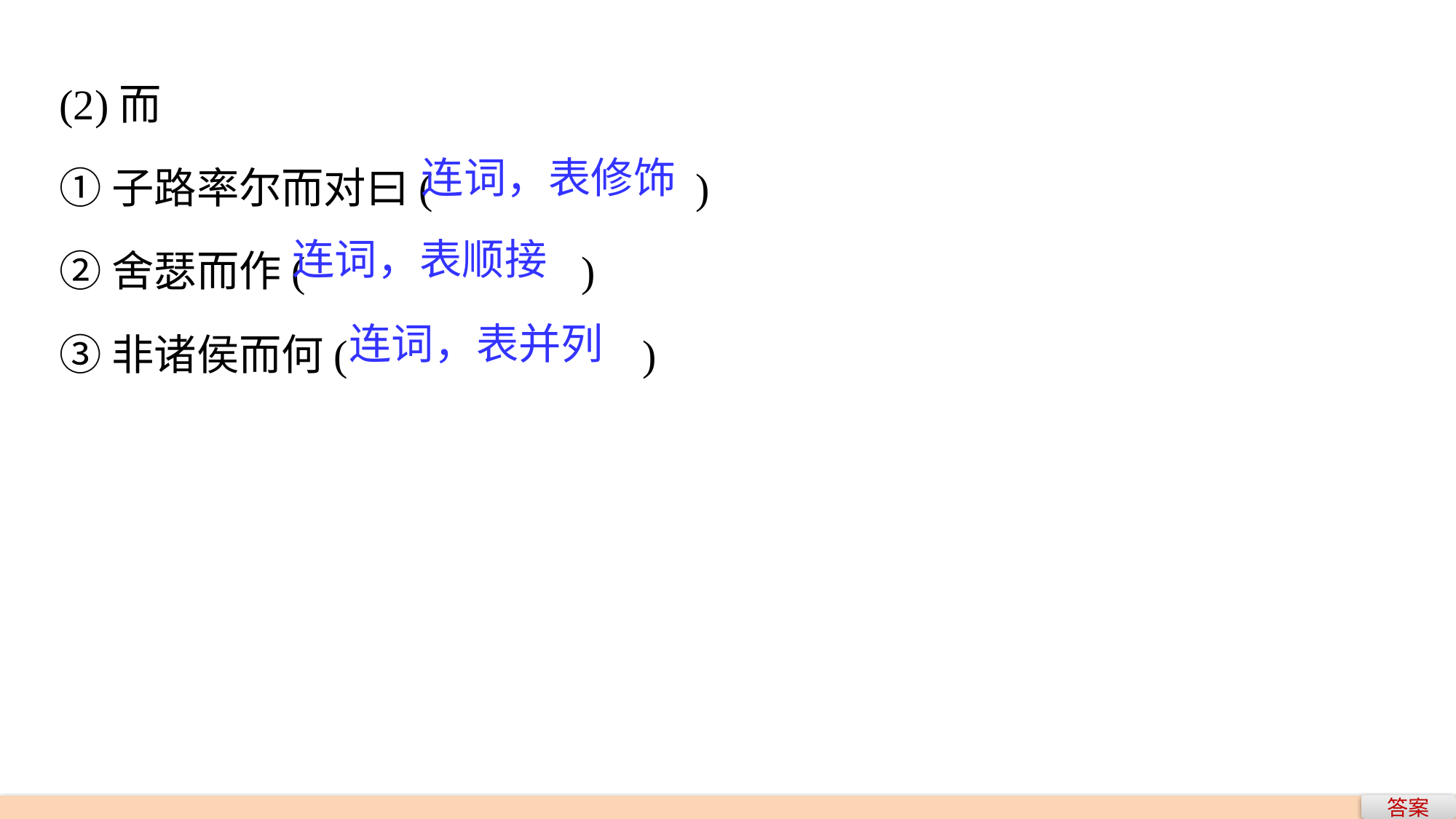

(2)而
①子路率尔而对曰(　　　	　    )
②舍瑟而作(　　　　         )
③非诸侯而何(　　　　           )
连词，表修饰
连词，表顺接
连词，表并列
答案